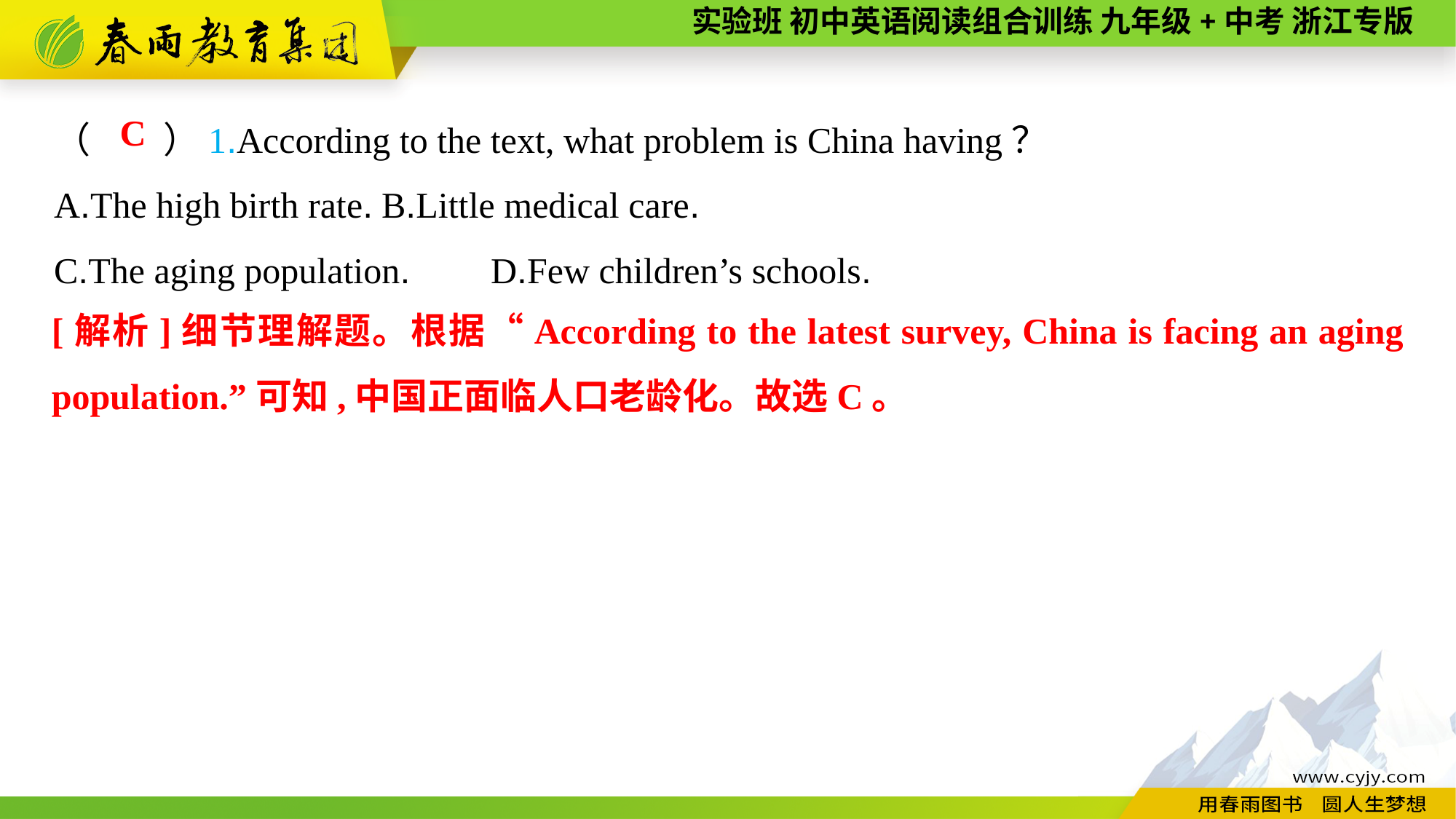

（　　）1.According to the text, what problem is China having？
A.The high birth rate.	B.Little medical care.
C.The aging population.	D.Few children’s schools.
C
[解析]细节理解题。根据“According to the latest survey, China is facing an aging population.”可知,中国正面临人口老龄化。故选C。